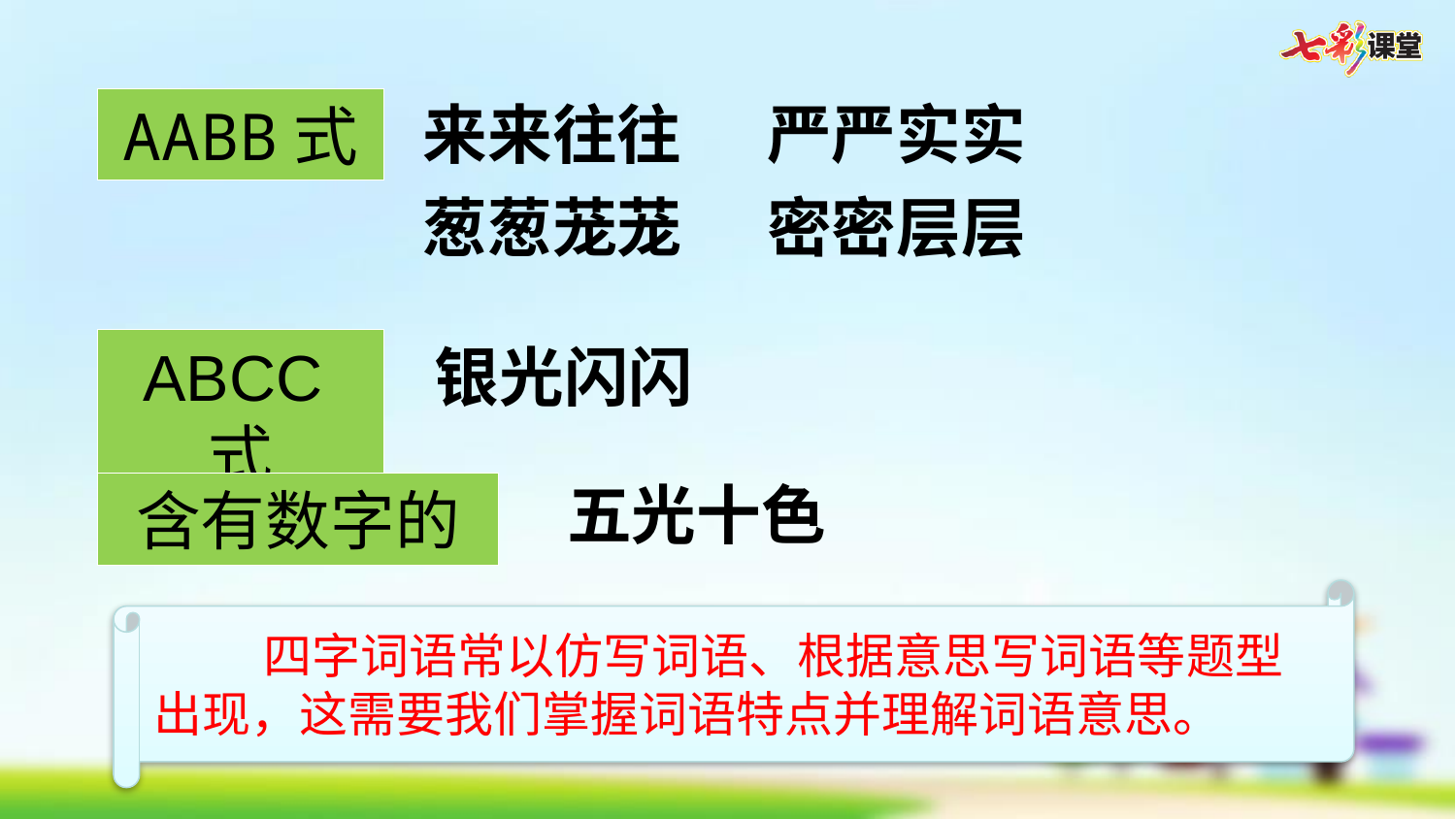

来来往往
严严实实
AABB式
葱葱茏茏
密密层层
ABCC式
银光闪闪
五光十色
含有数字的
         四字词语常以仿写词语、根据意思写词语等题型出现，这需要我们掌握词语特点并理解词语意思。